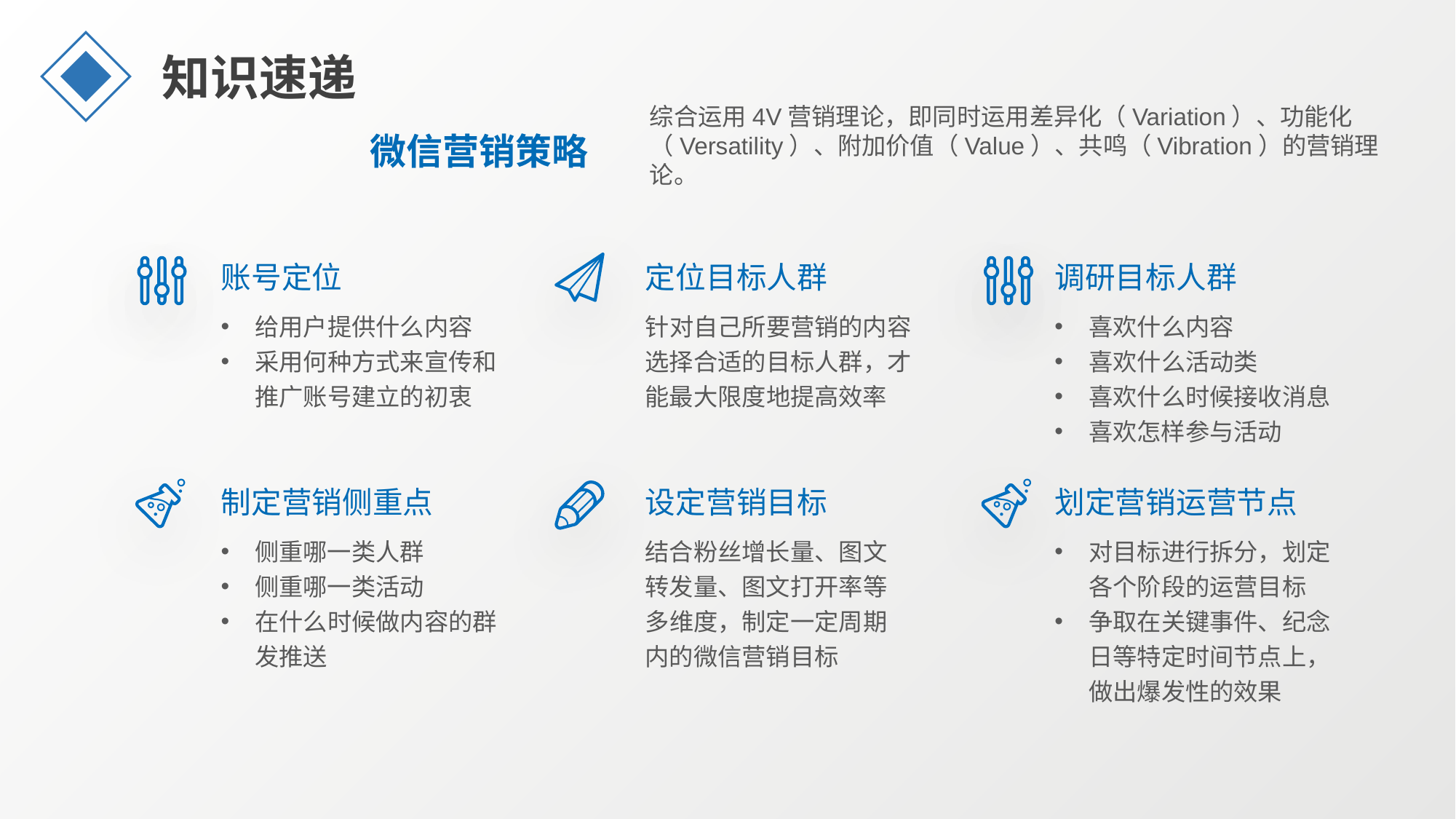

知识速递
综合运用4V营销理论，即同时运用差异化（Variation）、功能化（Versatility）、附加价值（Value）、共鸣（Vibration）的营销理论。
微信营销策略

账号定位
定位目标人群
调研目标人群

给用户提供什么内容
采用何种方式来宣传和推广账号建立的初衷
针对自己所要营销的内容选择合适的目标人群，才能最大限度地提高效率
喜欢什么内容
喜欢什么活动类
喜欢什么时候接收消息
喜欢怎样参与活动
制定营销侧重点
设定营销目标
划定营销运营节点

侧重哪一类人群
侧重哪一类活动
在什么时候做内容的群发推送
结合粉丝增长量、图文转发量、图文打开率等多维度，制定一定周期内的微信营销目标
对目标进行拆分，划定各个阶段的运营目标
争取在关键事件、纪念日等特定时间节点上，做出爆发性的效果